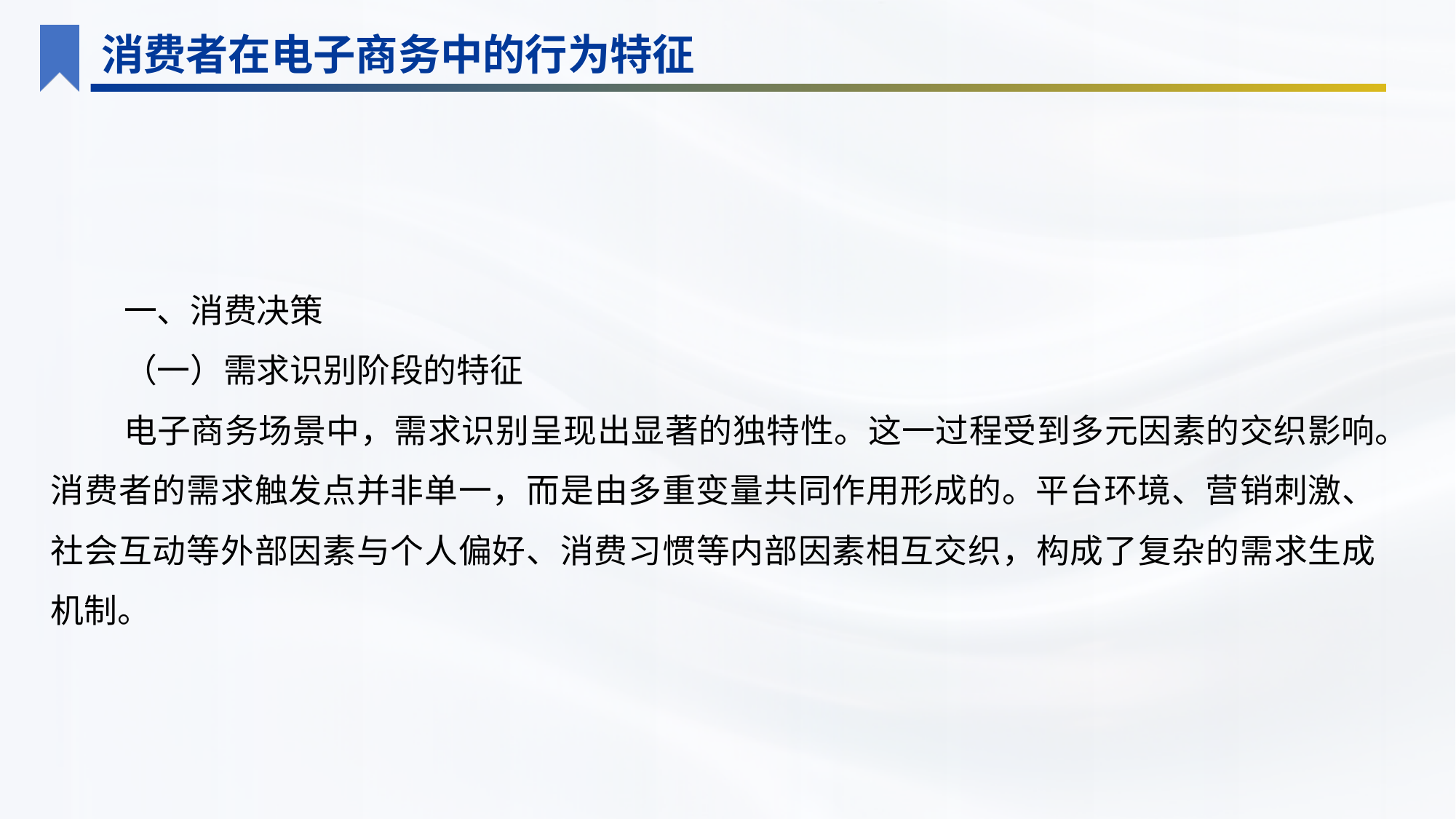

消费者在电子商务中的行为特征
一、消费决策
（一）需求识别阶段的特征
电子商务场景中，需求识别呈现出显著的独特性。这一过程受到多元因素的交织影响。消费者的需求触发点并非单一，而是由多重变量共同作用形成的。平台环境、营销刺激、社会互动等外部因素与个人偏好、消费习惯等内部因素相互交织，构成了复杂的需求生成机制。